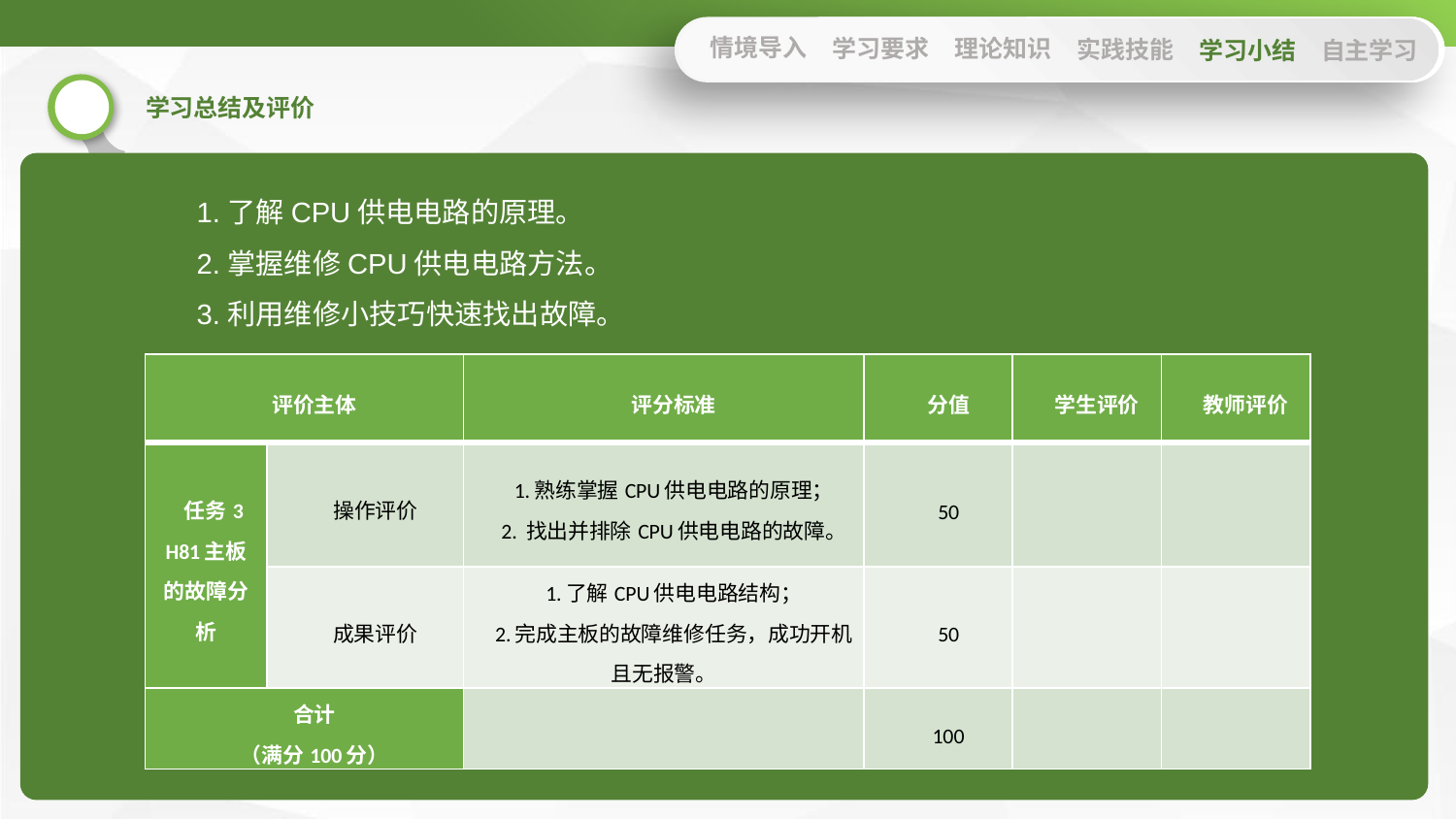

情境导入
学习要求
理论知识
实践技能
学习小结
自主学习
1.了解CPU供电电路的原理。
2.掌握维修CPU供电电路方法。
3.利用维修小技巧快速找出故障。
| 评价主体 |  | 评分标准 | 分值 | 学生评价 | 教师评价 |
| --- | --- | --- | --- | --- | --- |
| 任务3 H81主板的故障分析 | 操作评价 | 1.熟练掌握CPU供电电路的原理； 2. 找出并排除CPU供电电路的故障。 | 50 |  |  |
|  | 成果评价 | 1.了解CPU供电电路结构； 2.完成主板的故障维修任务，成功开机且无报警。 | 50 |  |  |
| 合计 （满分100分） |  |  | 100 |  |  |